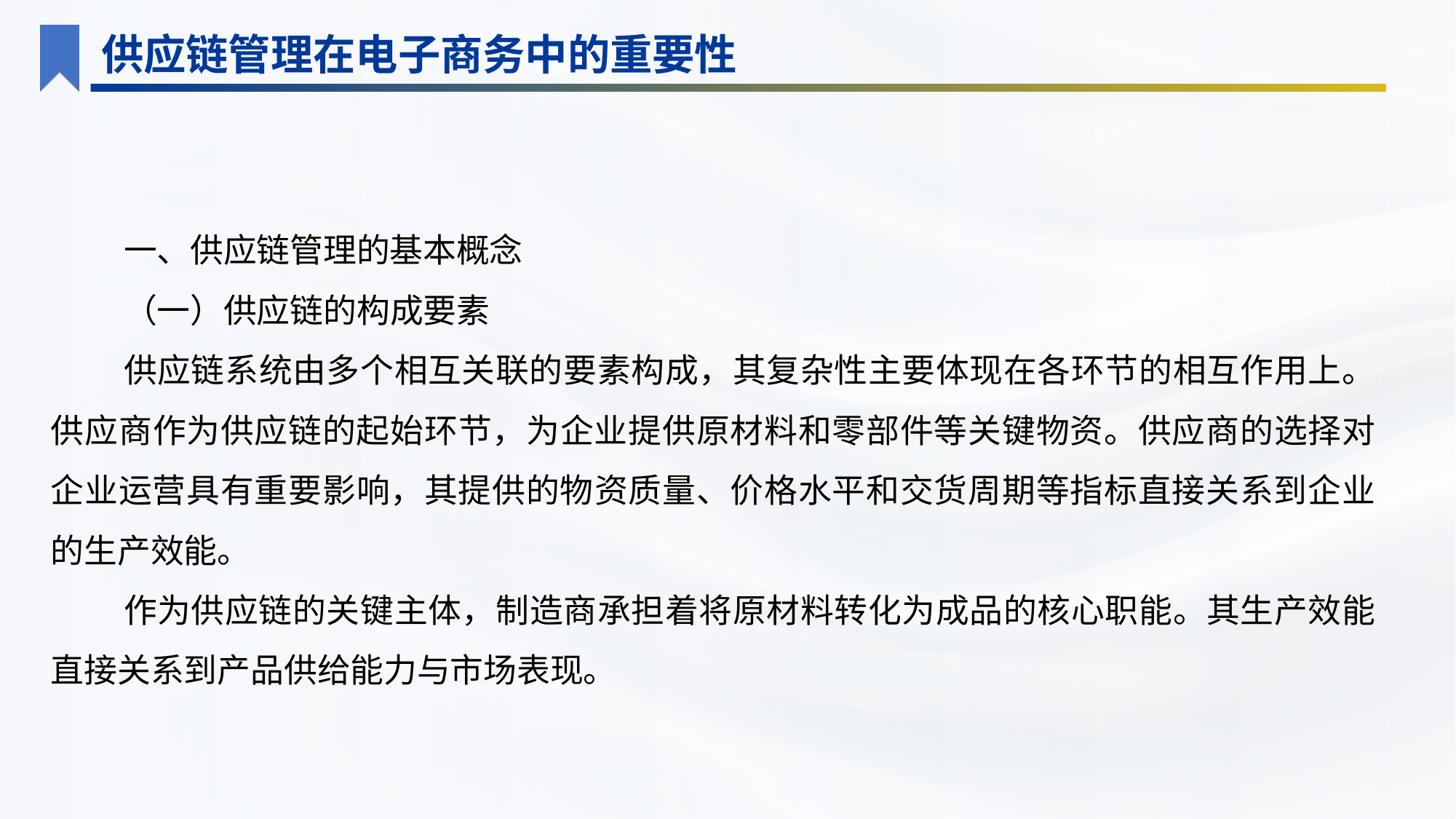

供应链管理在电子商务中的重要性
一、供应链管理的基本概念
（一）供应链的构成要素
供应链系统由多个相互关联的要素构成，其复杂性主要体现在各环节的相互作用上。供应商作为供应链的起始环节，为企业提供原材料和零部件等关键物资。供应商的选择对企业运营具有重要影响，其提供的物资质量、价格水平和交货周期等指标直接关系到企业的生产效能。
作为供应链的关键主体，制造商承担着将原材料转化为成品的核心职能。其生产效能直接关系到产品供给能力与市场表现。